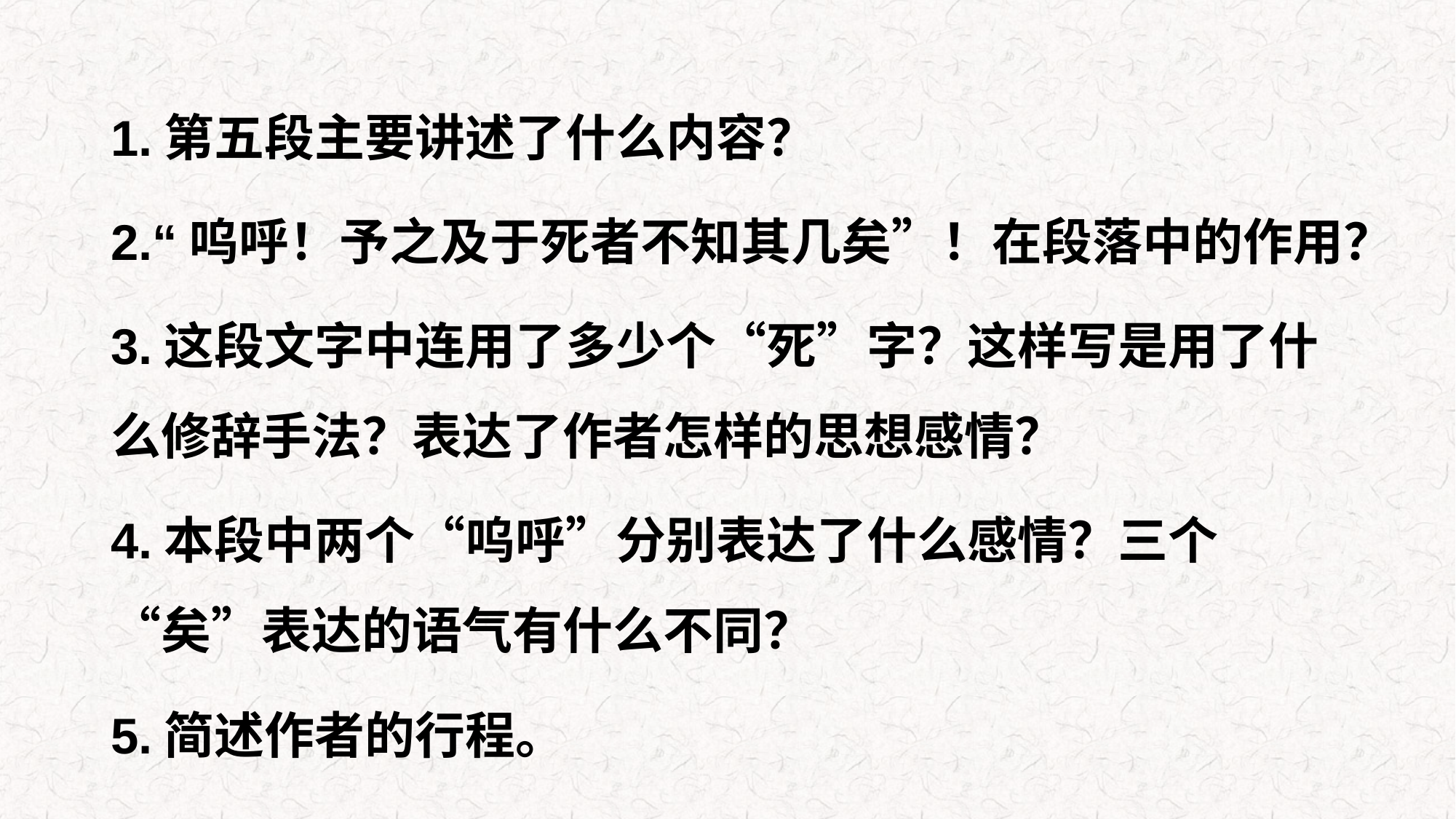

1.第五段主要讲述了什么内容？
2.“呜呼！予之及于死者不知其几矣”！在段落中的作用？
3.这段文字中连用了多少个“死”字？这样写是用了什么修辞手法？表达了作者怎样的思想感情？
4.本段中两个“呜呼”分别表达了什么感情？三个“矣”表达的语气有什么不同？
5.简述作者的行程。